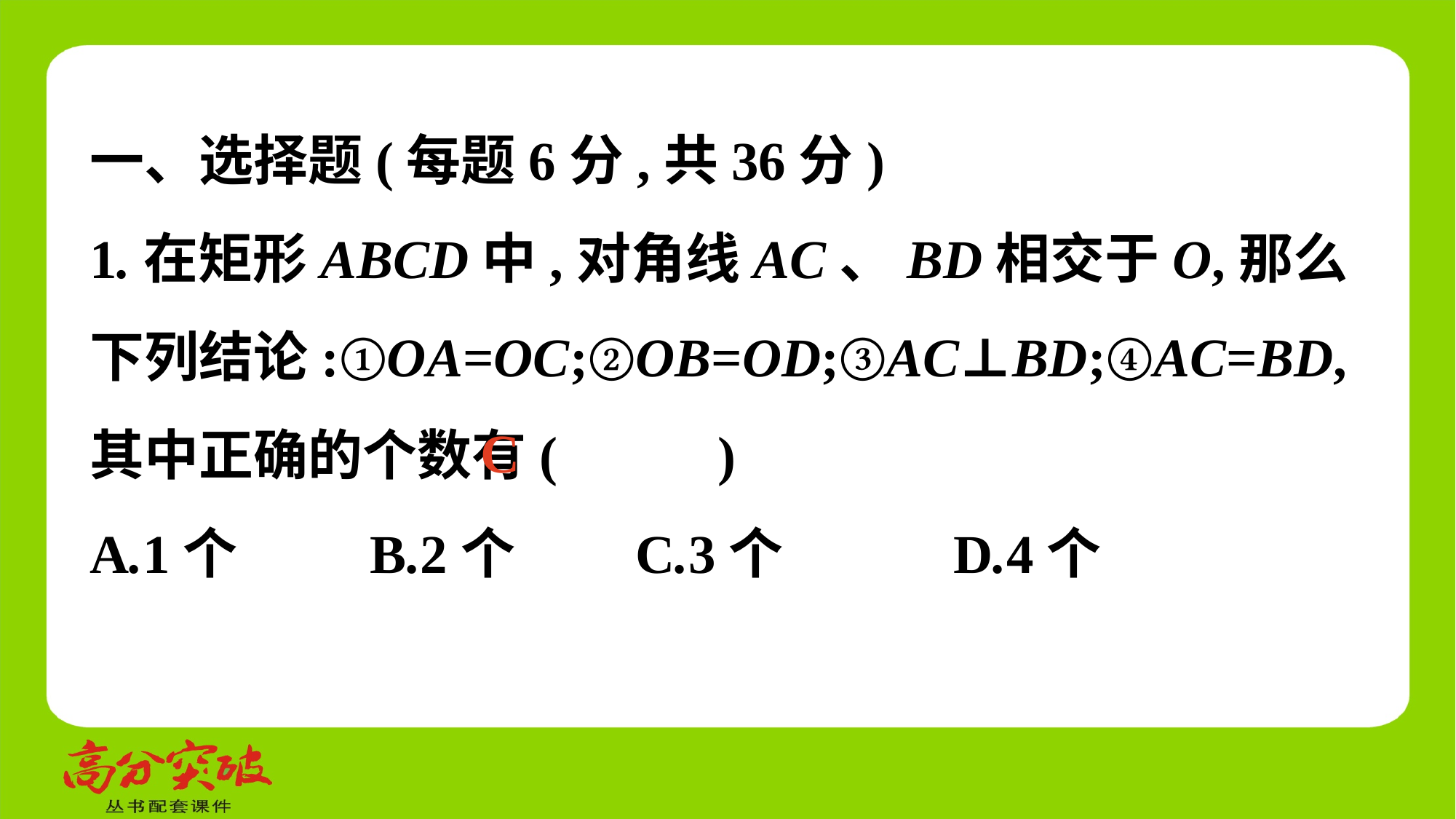

一、选择题(每题6分,共36分)
1.在矩形ABCD中,对角线AC、BD相交于O,那么下列结论:①OA=OC;②OB=OD;③AC⊥BD;④AC=BD,其中正确的个数有(　  　)
A.1个	    B.2个        	C.3个	       D.4个
C